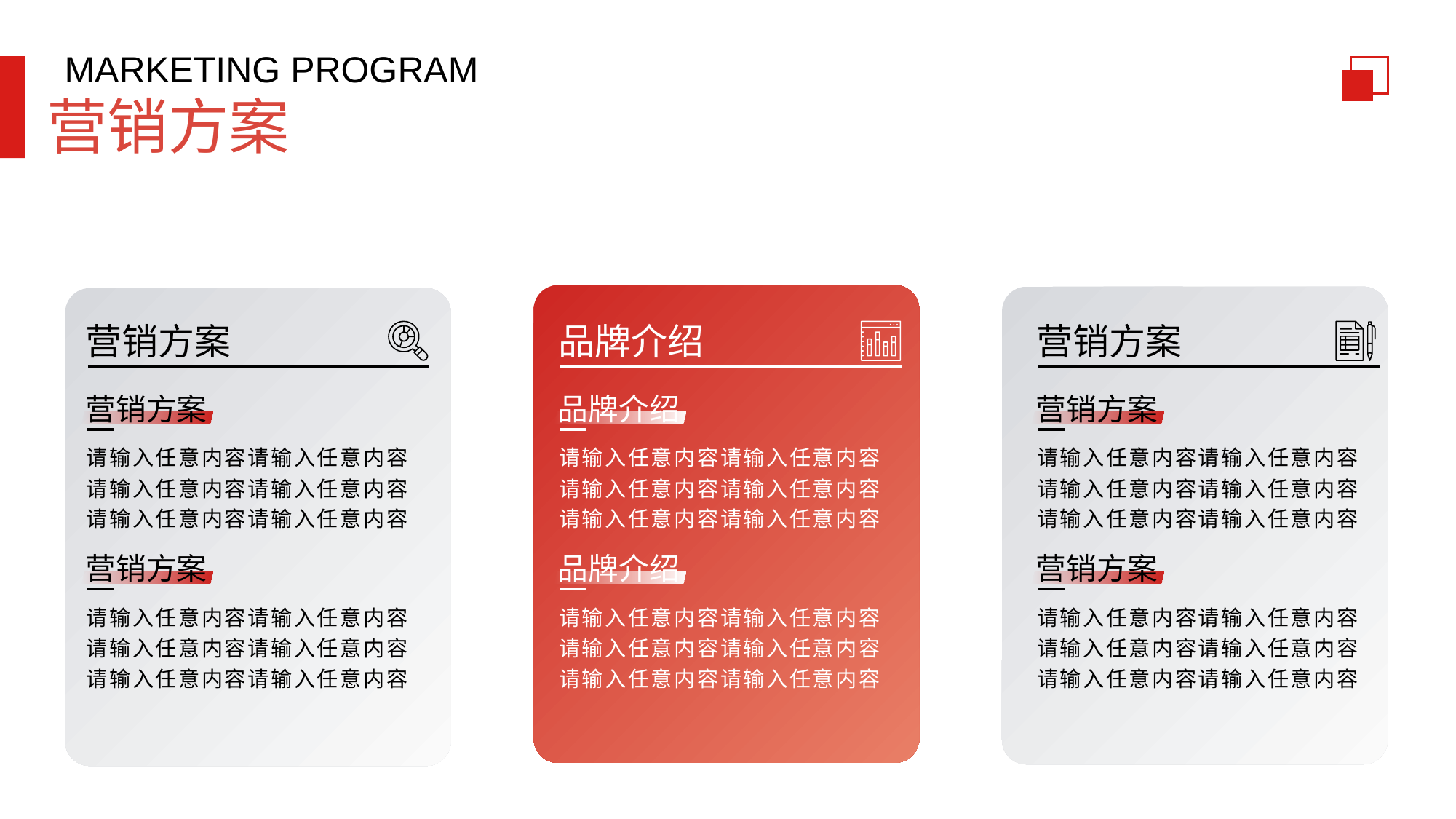

MARKETING PROGRAM

营销方案

营销方案
品牌介绍
营销方案

营销方案
品牌介绍
营销方案

请输入任意内容请输入任意内容
请输入任意内容请输入任意内容
请输入任意内容请输入任意内容
请输入任意内容请输入任意内容
请输入任意内容请输入任意内容
请输入任意内容请输入任意内容
请输入任意内容请输入任意内容
请输入任意内容请输入任意内容
请输入任意内容请输入任意内容
营销方案
品牌介绍
营销方案

请输入任意内容请输入任意内容
请输入任意内容请输入任意内容
请输入任意内容请输入任意内容
请输入任意内容请输入任意内容
请输入任意内容请输入任意内容
请输入任意内容请输入任意内容
请输入任意内容请输入任意内容
请输入任意内容请输入任意内容
请输入任意内容请输入任意内容